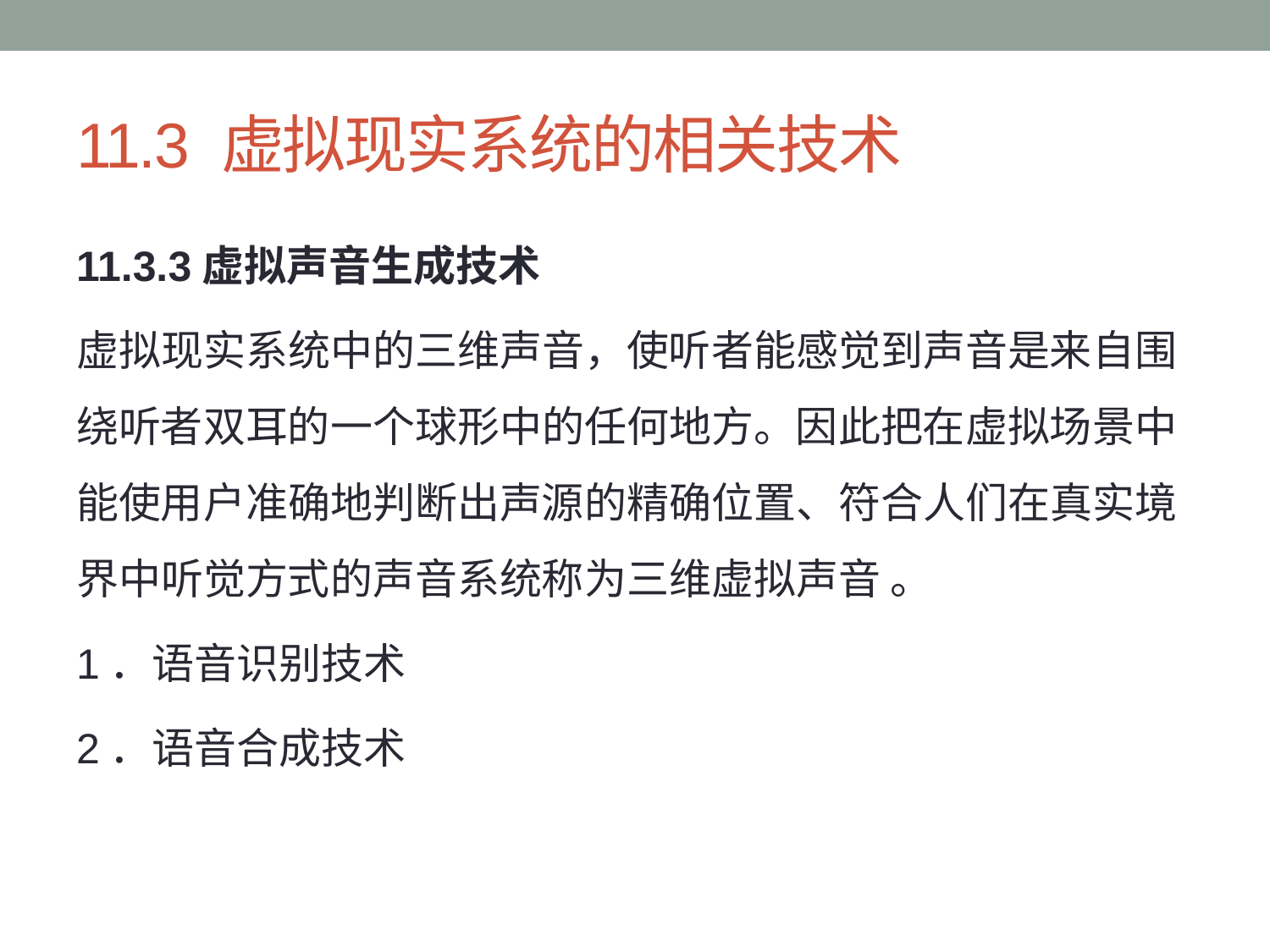

# 11.3 虚拟现实系统的相关技术
11.3.3虚拟声音生成技术
虚拟现实系统中的三维声音，使听者能感觉到声音是来自围绕听者双耳的一个球形中的任何地方。因此把在虚拟场景中能使用户准确地判断出声源的精确位置、符合人们在真实境界中听觉方式的声音系统称为三维虚拟声音 。
1．语音识别技术
2．语音合成技术